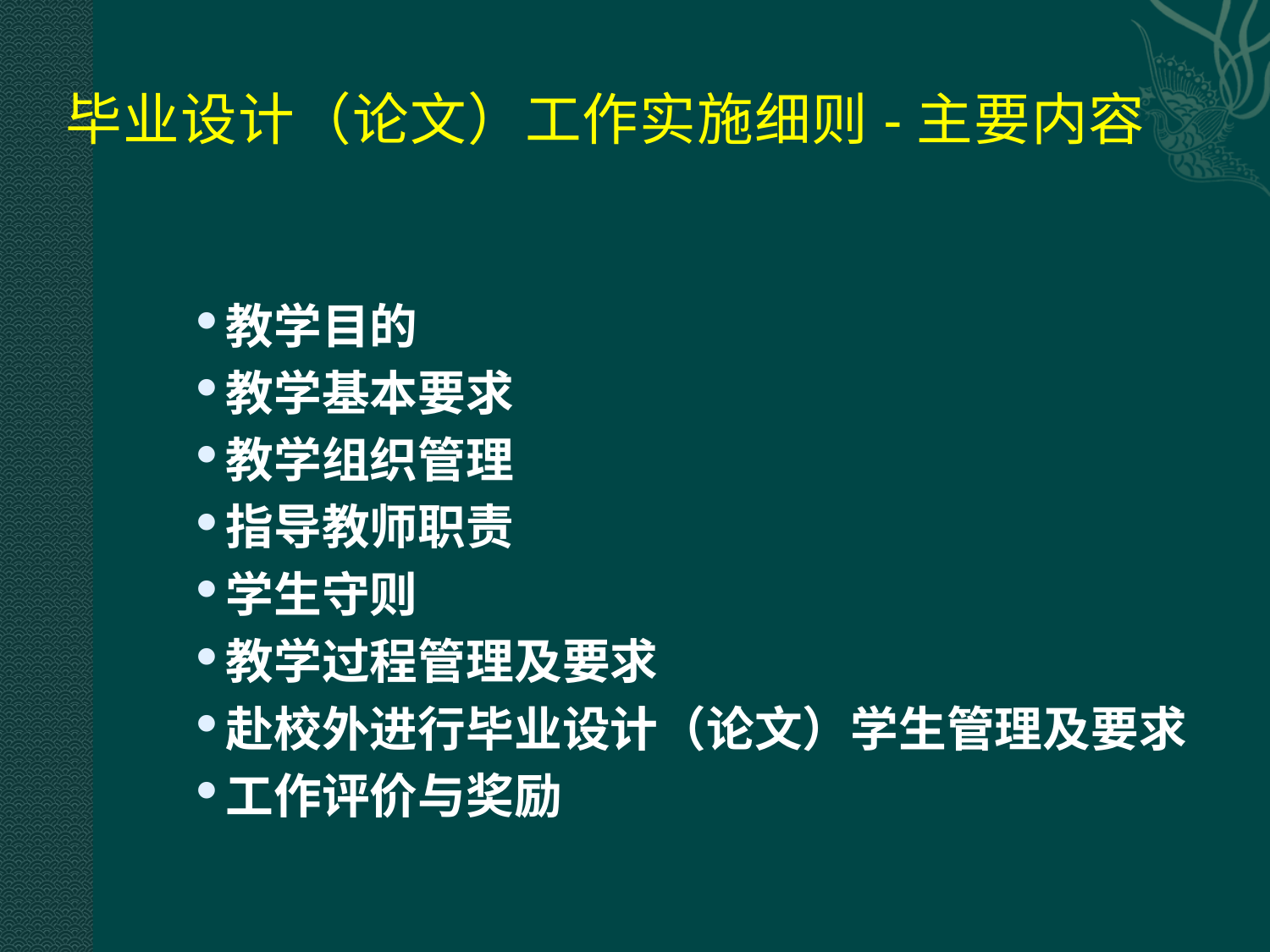

# 毕业设计（论文）工作实施细则-主要内容

教学目的
教学基本要求
教学组织管理
指导教师职责
学生守则
教学过程管理及要求
赴校外进行毕业设计（论文）学生管理及要求
工作评价与奖励